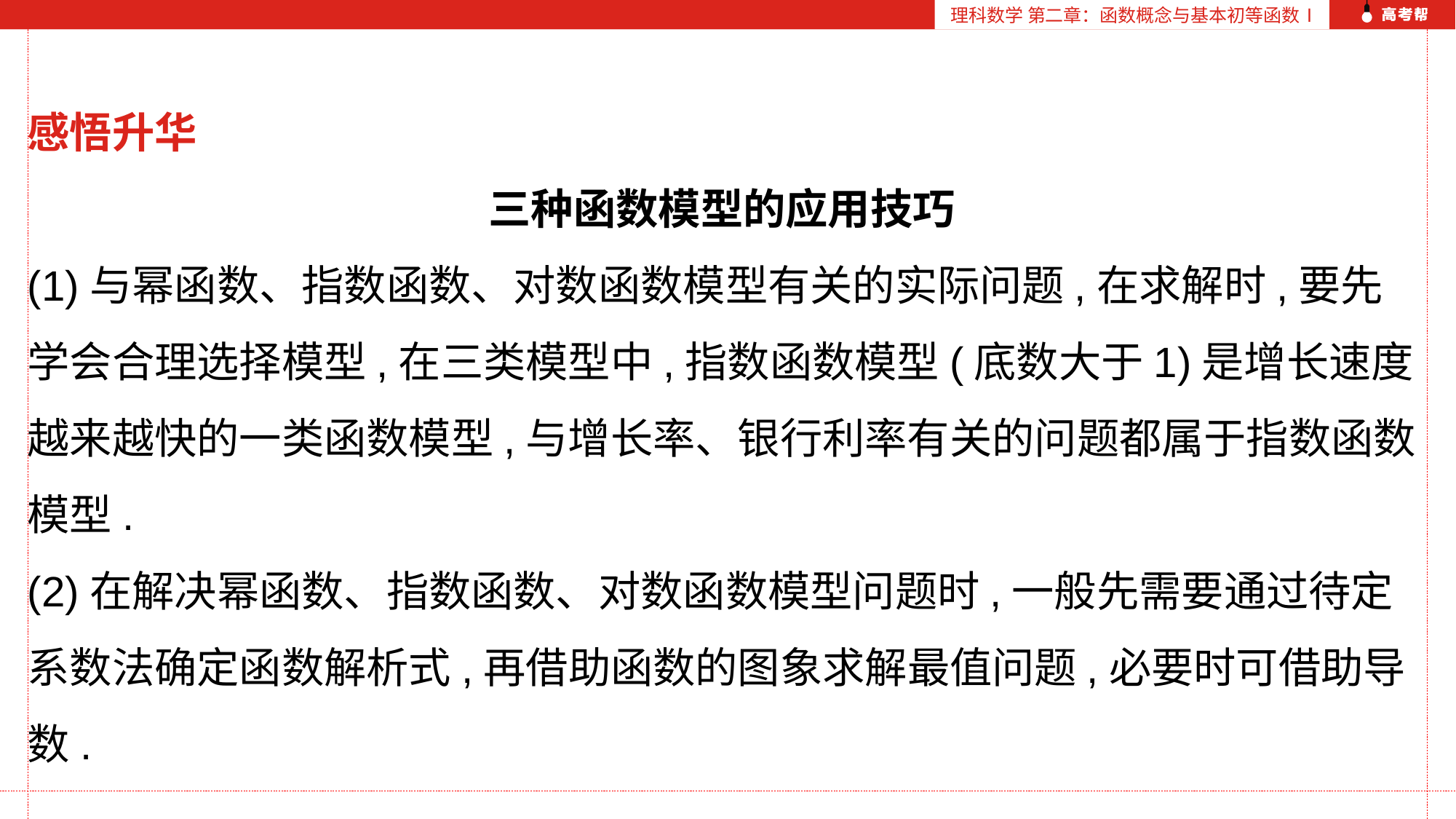

理科数学 第二章：函数概念与基本初等函数Ⅰ

感悟升华
三种函数模型的应用技巧
(1)与幂函数、指数函数、对数函数模型有关的实际问题,在求解时,要先学会合理选择模型,在三类模型中,指数函数模型(底数大于1)是增长速度越来越快的一类函数模型,与增长率、银行利率有关的问题都属于指数函数模型.
(2)在解决幂函数、指数函数、对数函数模型问题时,一般先需要通过待定系数法确定函数解析式,再借助函数的图象求解最值问题,必要时可借助导数.